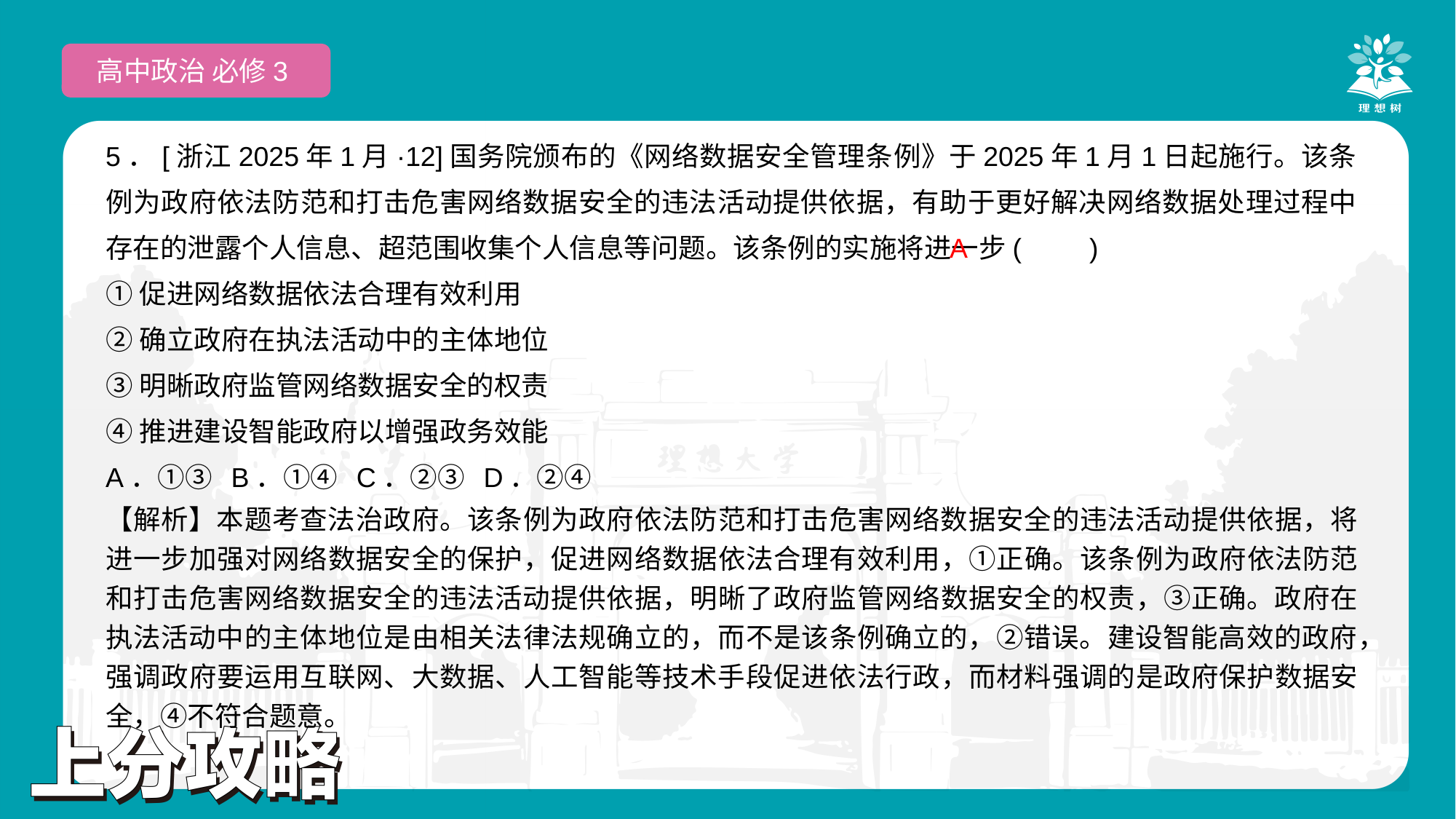

高中政治 必修3
5．[浙江2025年1月·12]国务院颁布的《网络数据安全管理条例》于2025年1月1日起施行。该条例为政府依法防范和打击危害网络数据安全的违法活动提供依据，有助于更好解决网络数据处理过程中存在的泄露个人信息、超范围收集个人信息等问题。该条例的实施将进一步(　　)
①促进网络数据依法合理有效利用
②确立政府在执法活动中的主体地位
③明晰政府监管网络数据安全的权责
④推进建设智能政府以增强政务效能
A．①③  B．①④  C．②③  D．②④
 A
【解析】本题考查法治政府。该条例为政府依法防范和打击危害网络数据安全的违法活动提供依据，将进一步加强对网络数据安全的保护，促进网络数据依法合理有效利用，①正确。该条例为政府依法防范和打击危害网络数据安全的违法活动提供依据，明晰了政府监管网络数据安全的权责，③正确。政府在执法活动中的主体地位是由相关法律法规确立的，而不是该条例确立的，②错误。建设智能高效的政府，强调政府要运用互联网、大数据、人工智能等技术手段促进依法行政，而材料强调的是政府保护数据安全，④不符合题意。